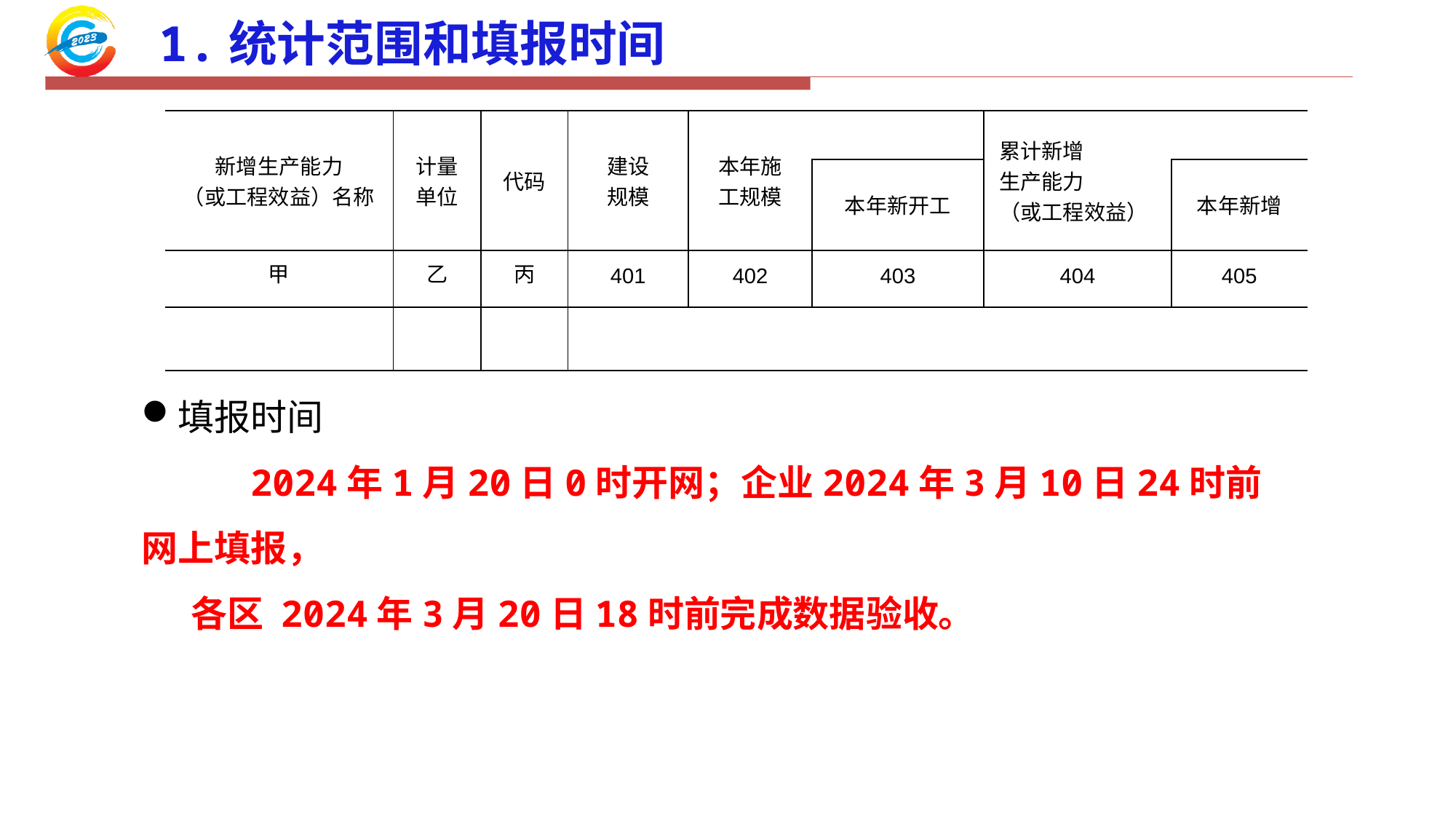

# 1.统计范围和填报时间
| 新增生产能力 （或工程效益）名称 | 计量 单位 | 代码 | 建设 规模 | 本年施 工规模 |  | 累计新增 生产能力 （或工程效益） |  |
| --- | --- | --- | --- | --- | --- | --- | --- |
|  |  |  |  |  | 本年新开工 |  | 本年新增 |
| 甲 | 乙 | 丙 | 401 | 402 | 403 | 404 | 405 |
|  |  |  |  |  |  |  |  |
填报时间
     2024年1月20日0时开网；企业2024年3月10日24时前网上填报，
     各区 2024年3月20日18时前完成数据验收。